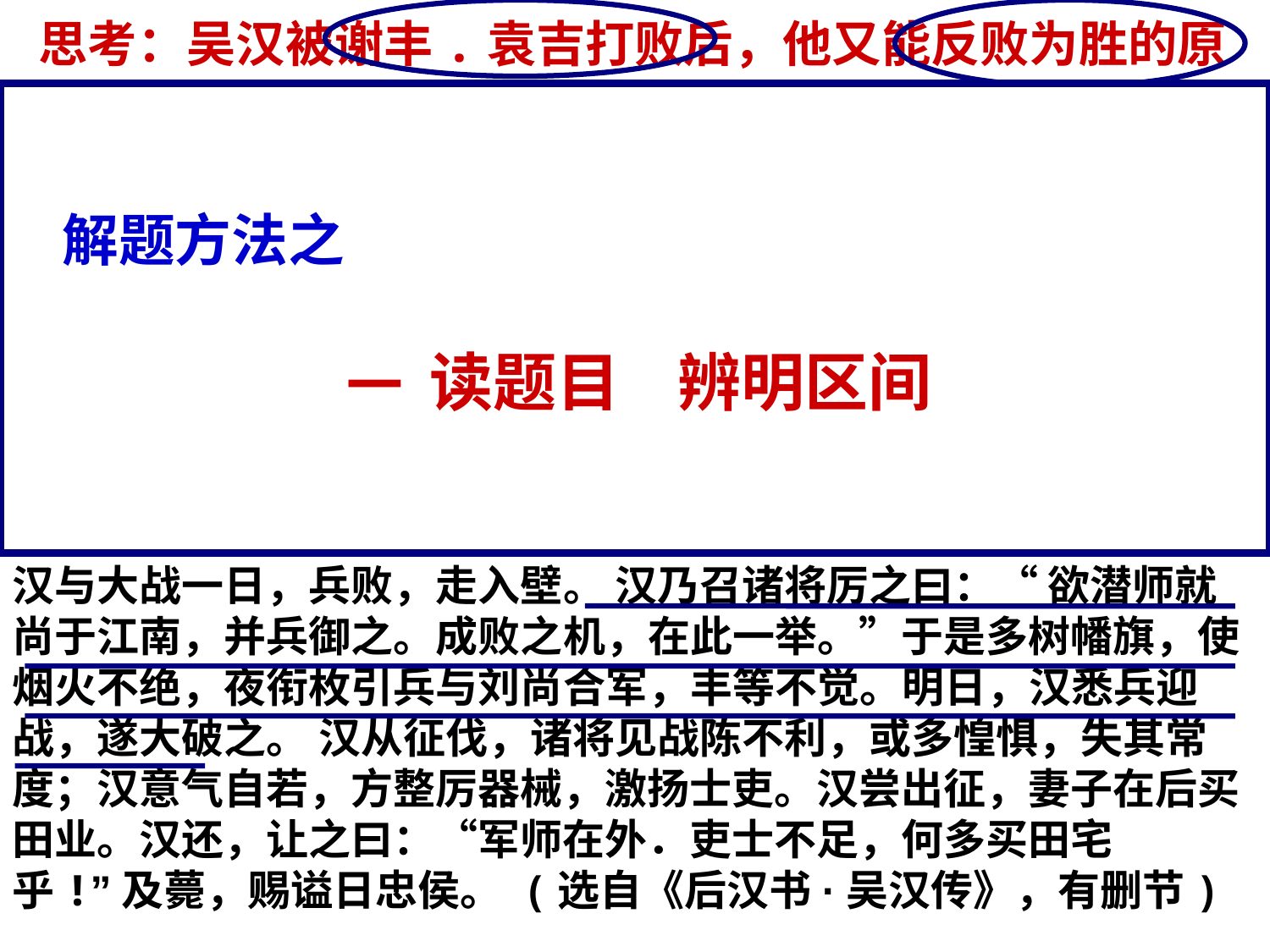

思考：吴汉被谢丰.袁吉打败后，他又能反败为胜的原因是什么？（4分）

   吴汉，字子颜，南阳宛人也。汉为人质厚少文，及得召见，遂见亲信。建武二年，封汉为广平侯。
   十二年春．汉乃进军攻广都，拔之。遣轻骑烧成都市桥。帝戒汉曰：“但坚据广都，待其来攻，勿与争锋。若不敢来。公转营迫之，须其力疲，乃可击也。”汉乘利进逼成都，阻江北为营，使刘尚将万余人屯于江南。帝闻大惊。让汉曰：“比敕公千条万端，何意临事悖乱!与尚别营，事有缓急，不复相及。”诏书未到。谢丰、袁吉将众十许万攻汉，使别将将万余人劫刘尚，令不得相救。 汉与大战一日，兵败，走入壁。 汉乃召诸将厉之曰：“ 欲潜师就尚于江南，并兵御之。成败之机，在此一举。”于是多树幡旗，使烟火不绝，夜衔枚引兵与刘尚合军，丰等不觉。明日，汉悉兵迎战，遂大破之。 汉从征伐，诸将见战陈不利，或多惶惧，失其常度；汉意气自若，方整厉器械，激扬士吏。汉尝出征，妻子在后买田业。汉还，让之曰：“军师在外．吏士不足，何多买田宅乎!”及薨，赐谥日忠侯。 (选自《后汉书·吴汉传》，有删节)

解题方法之
 一  读题目    辨明区间